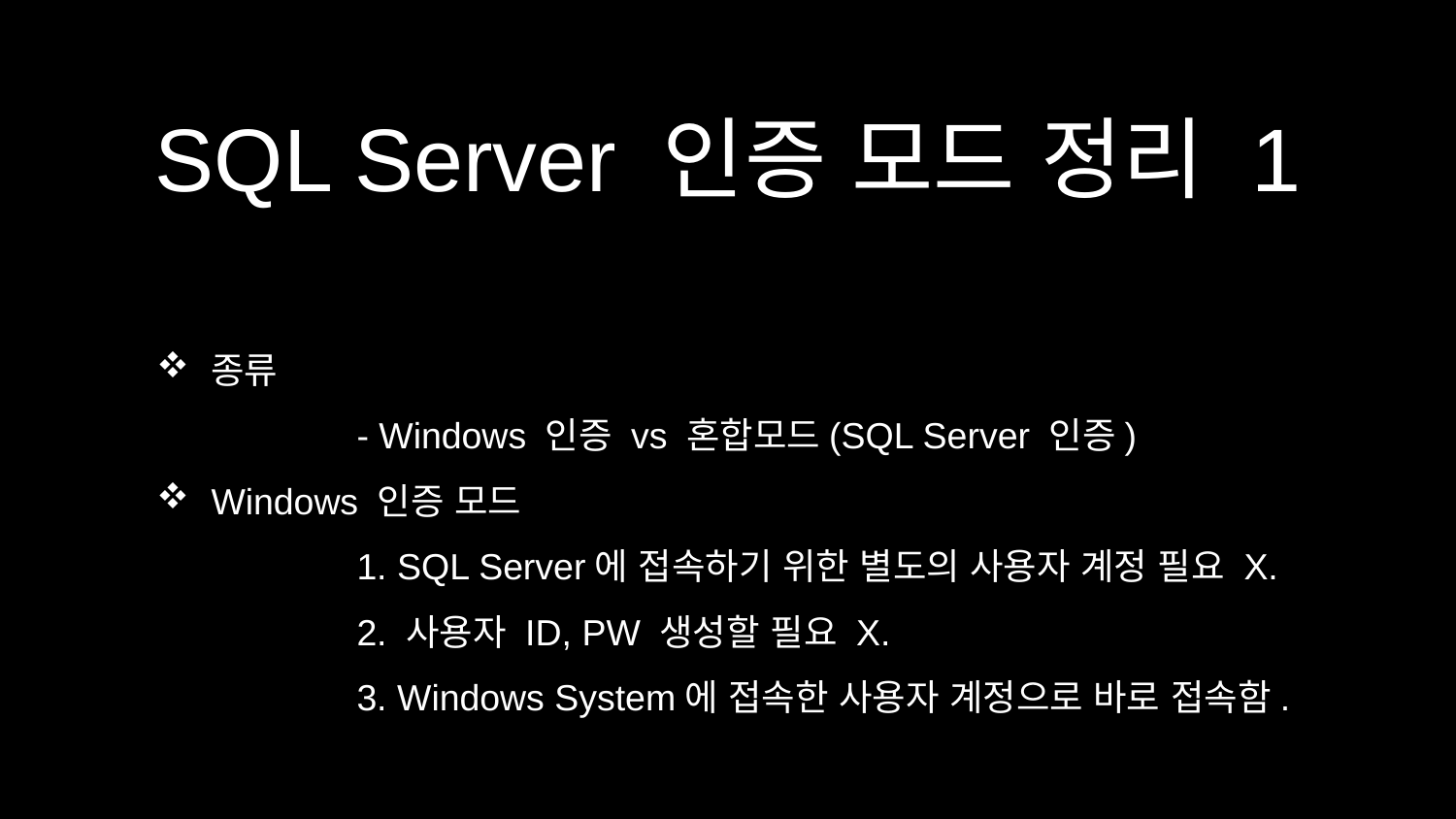

# SQL Server 인증 모드 정리 1
종류
	- Windows 인증 vs 혼합모드(SQL Server 인증)
Windows 인증 모드
	1. SQL Server에 접속하기 위한 별도의 사용자 계정 필요 X.
	2. 사용자 ID, PW 생성할 필요 X.
	3. Windows System에 접속한 사용자 계정으로 바로 접속함.